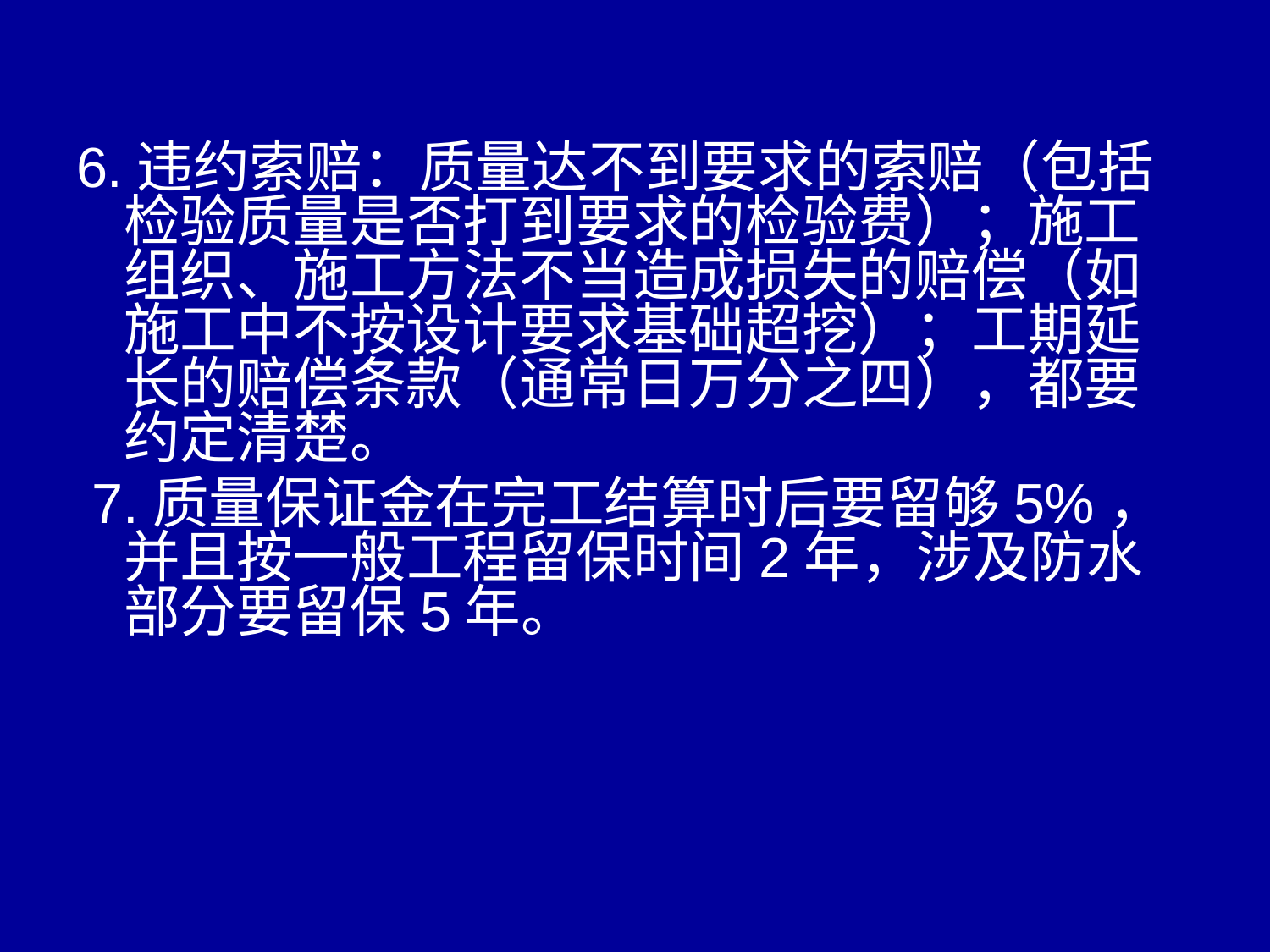

6.违约索赔：质量达不到要求的索赔（包括检验质量是否打到要求的检验费）；施工组织、施工方法不当造成损失的赔偿（如施工中不按设计要求基础超挖）；工期延长的赔偿条款（通常日万分之四），都要约定清楚。
 7.质量保证金在完工结算时后要留够5%，并且按一般工程留保时间2年，涉及防水部分要留保5年。